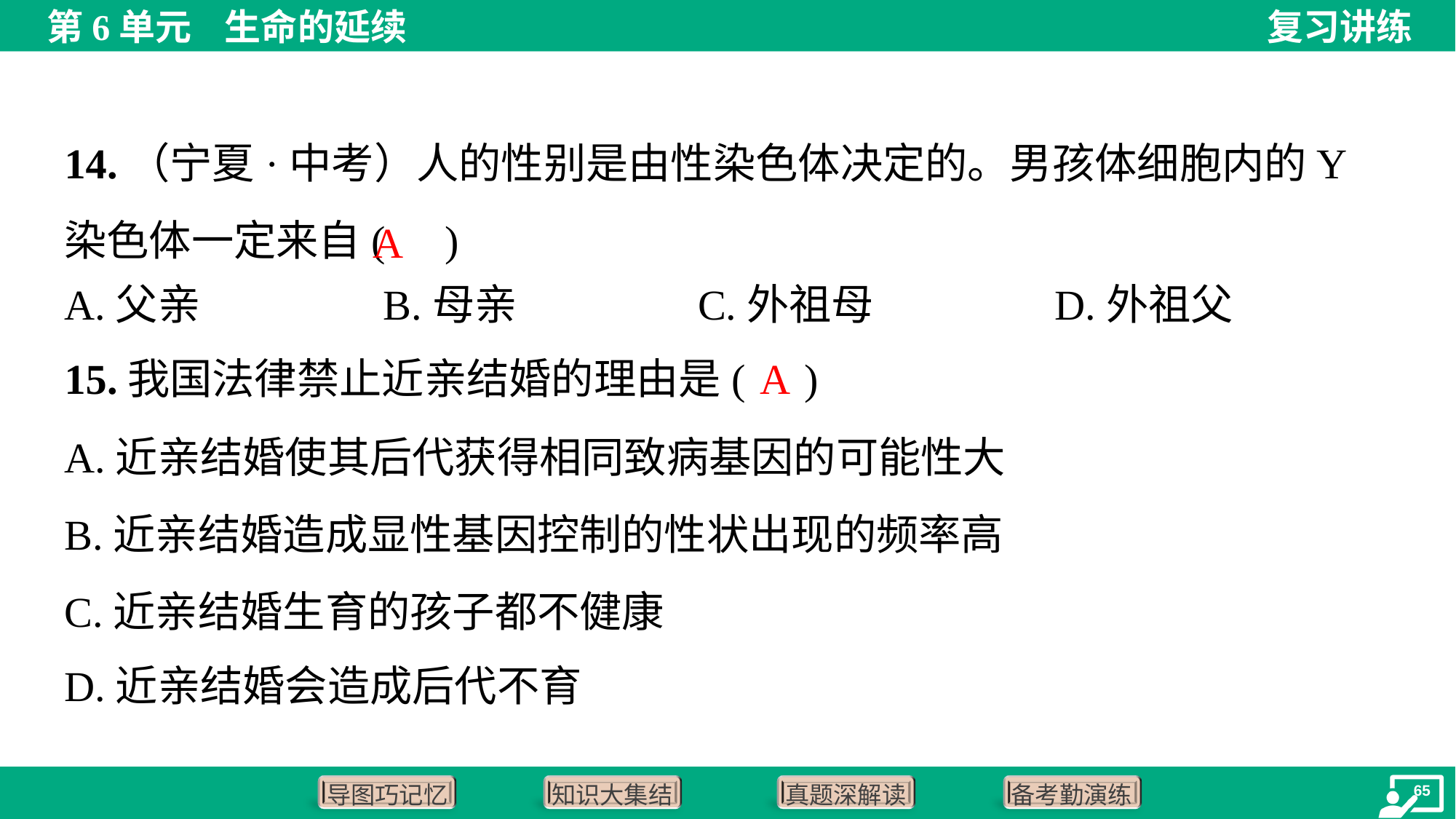

14.（宁夏·中考）人的性别是由性染色体决定的。男孩体细胞内的Y 染色体一定来自(     )
A
A.父亲	B.母亲	C.外祖母	D.外祖父
A
15.我国法律禁止近亲结婚的理由是(     )
A.近亲结婚使其后代获得相同致病基因的可能性大
B.近亲结婚造成显性基因控制的性状出现的频率高
C.近亲结婚生育的孩子都不健康
D.近亲结婚会造成后代不育